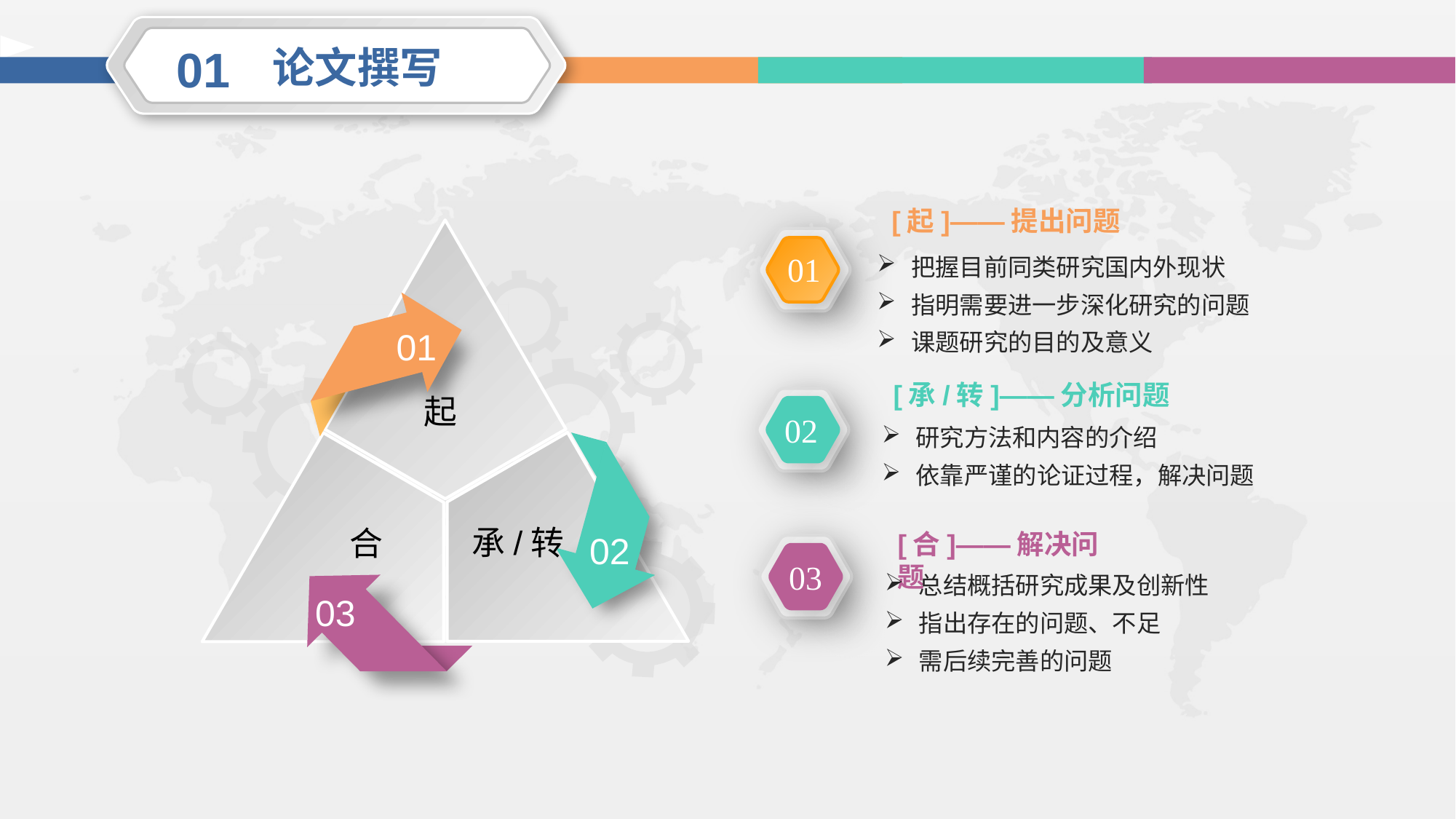

01
论文撰写

[起]——提出问题
把握目前同类研究国内外现状
指明需要进一步深化研究的问题
课题研究的目的及意义

01

01

起

02
承/转
合

03

[承/转]——分析问题

02
研究方法和内容的介绍
依靠严谨的论证过程，解决问题
[合]——解决问题
总结概括研究成果及创新性
指出存在的问题、不足
需后续完善的问题

03